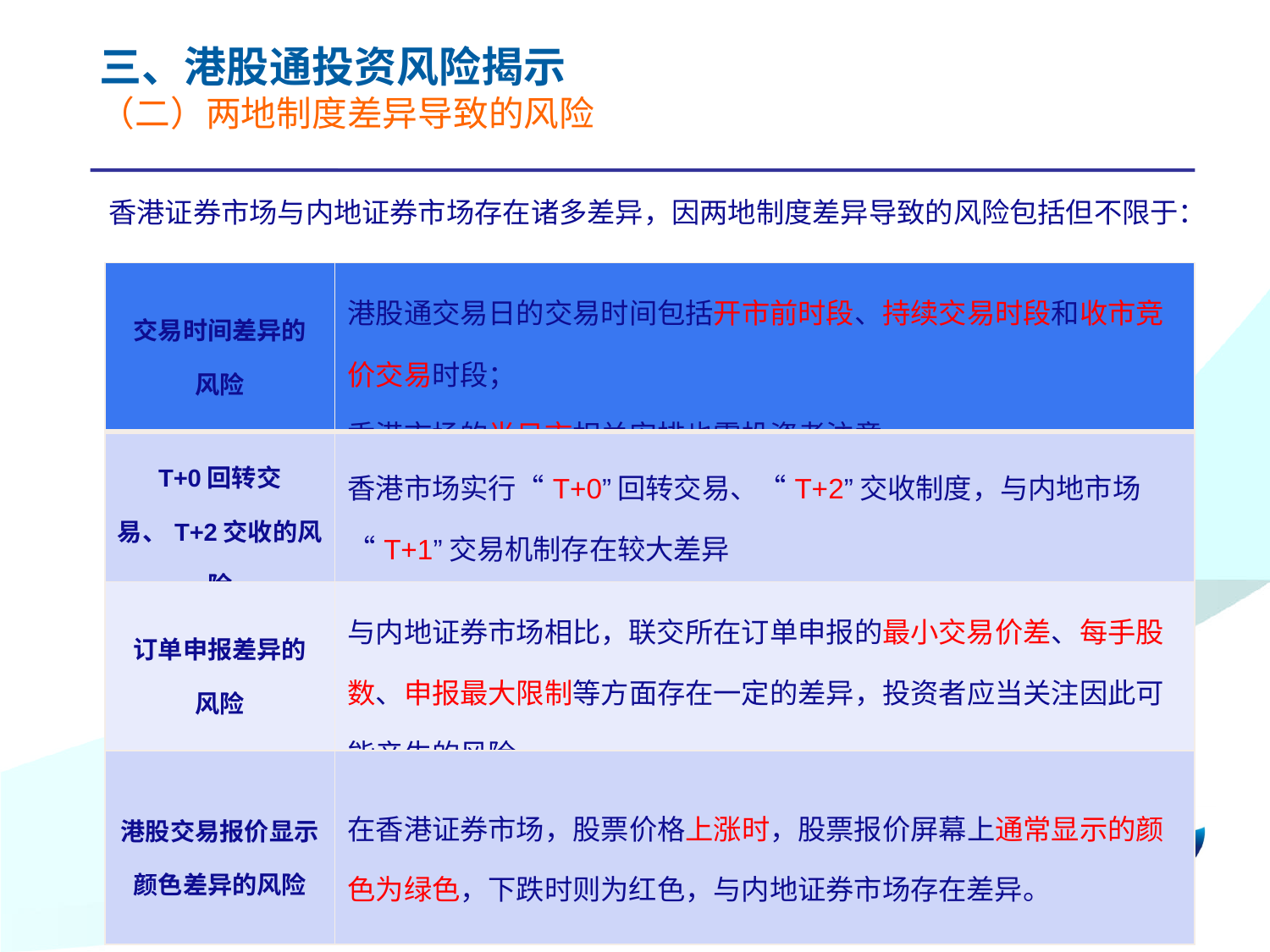

三、港股通投资风险揭示
（二）两地制度差异导致的风险

香港证券市场与内地证券市场存在诸多差异，因两地制度差异导致的风险包括但不限于：
| 交易时间差异的 风险 | 港股通交易日的交易时间包括开市前时段、持续交易时段和收市竞价交易时段； 香港市场的半日市相关安排也需投资者注意。 |
| --- | --- |
| T+0回转交易、T+2交收的风险 | 香港市场实行“T+0”回转交易、“T+2”交收制度，与内地市场“T+1”交易机制存在较大差异 |
| 订单申报差异的 风险 | 与内地证券市场相比，联交所在订单申报的最小交易价差、每手股数、申报最大限制等方面存在一定的差异，投资者应当关注因此可能产生的风险。 |
| 港股交易报价显示颜色差异的风险 | 在香港证券市场，股票价格上涨时，股票报价屏幕上通常显示的颜色为绿色，下跌时则为红色，与内地证券市场存在差异。 |